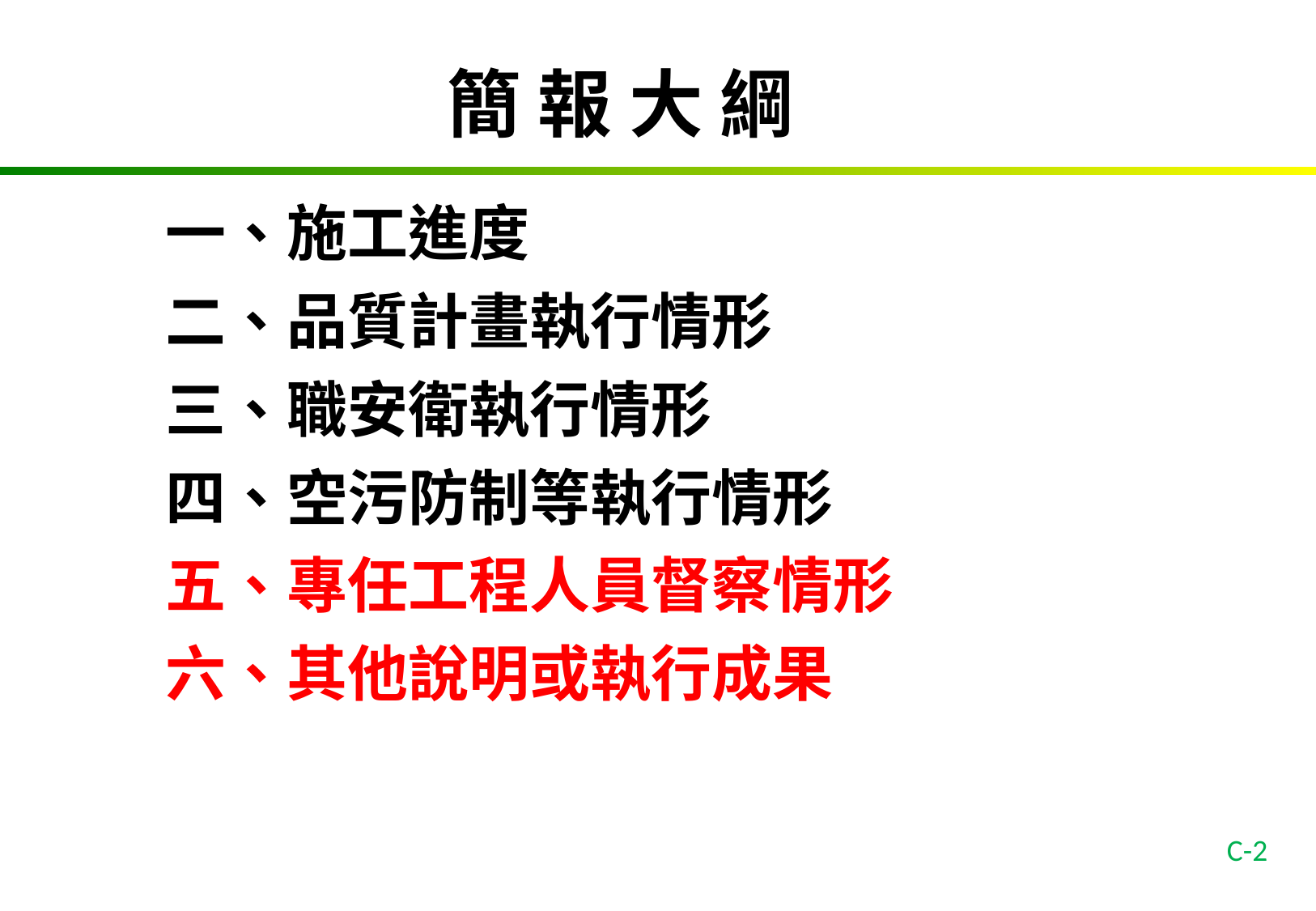

# 簡 報 大 綱

一、施工進度
二、品質計畫執行情形
三、職安衛執行情形
四、空污防制等執行情形
五、專任工程人員督察情形
六、其他說明或執行成果

C-2